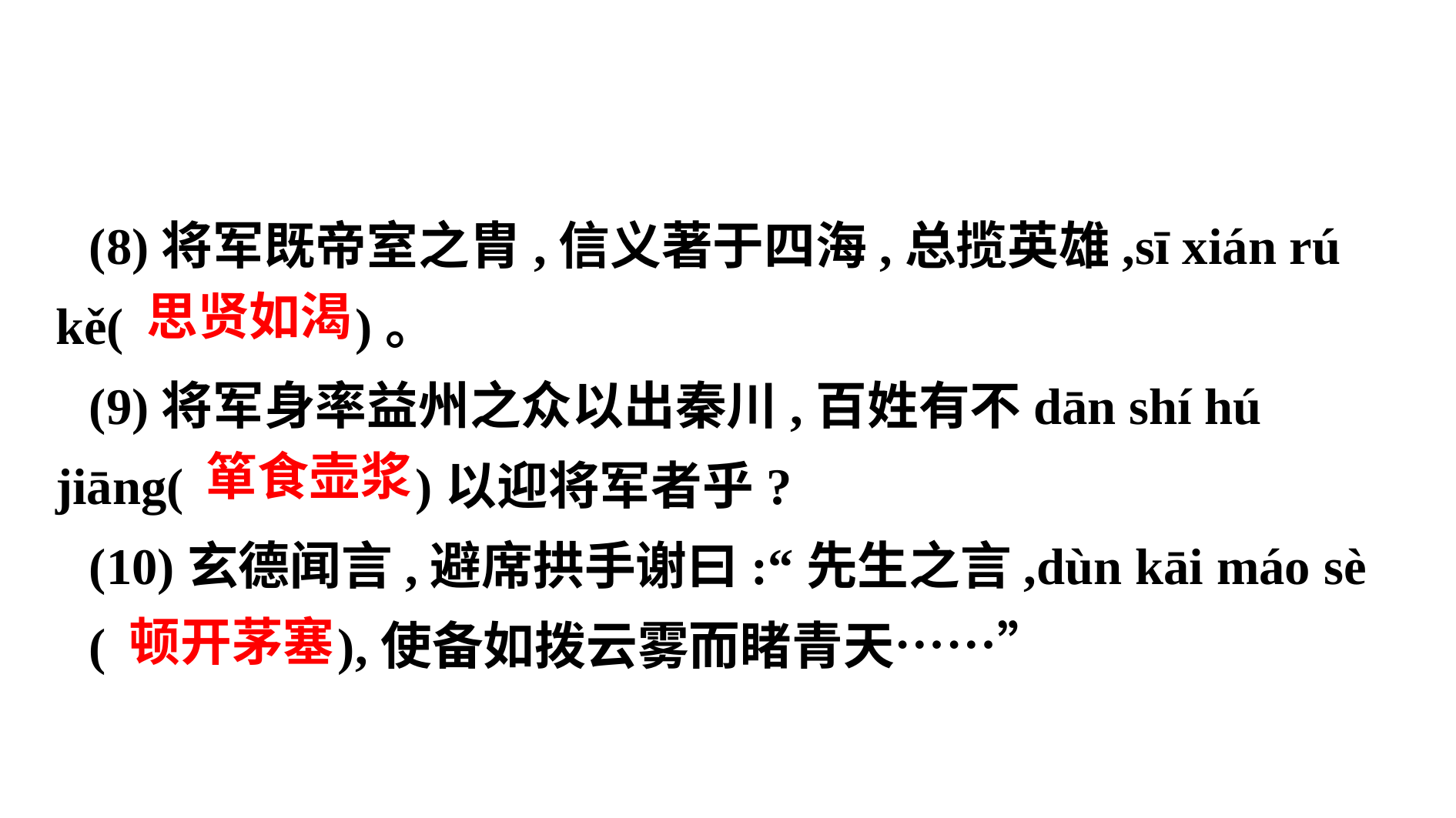

(8)将军既帝室之胄,信义著于四海,总揽英雄,sī xián rú kě(                  )。
(9)将军身率益州之众以出秦川,百姓有不dān shí hú jiāng(                  )以迎将军者乎?
(10)玄德闻言,避席拱手谢曰:“先生之言,dùn kāi máo sè
(                  ),使备如拨云雾而睹青天……”
 思贤如渴
 箪食壶浆
 顿开茅塞